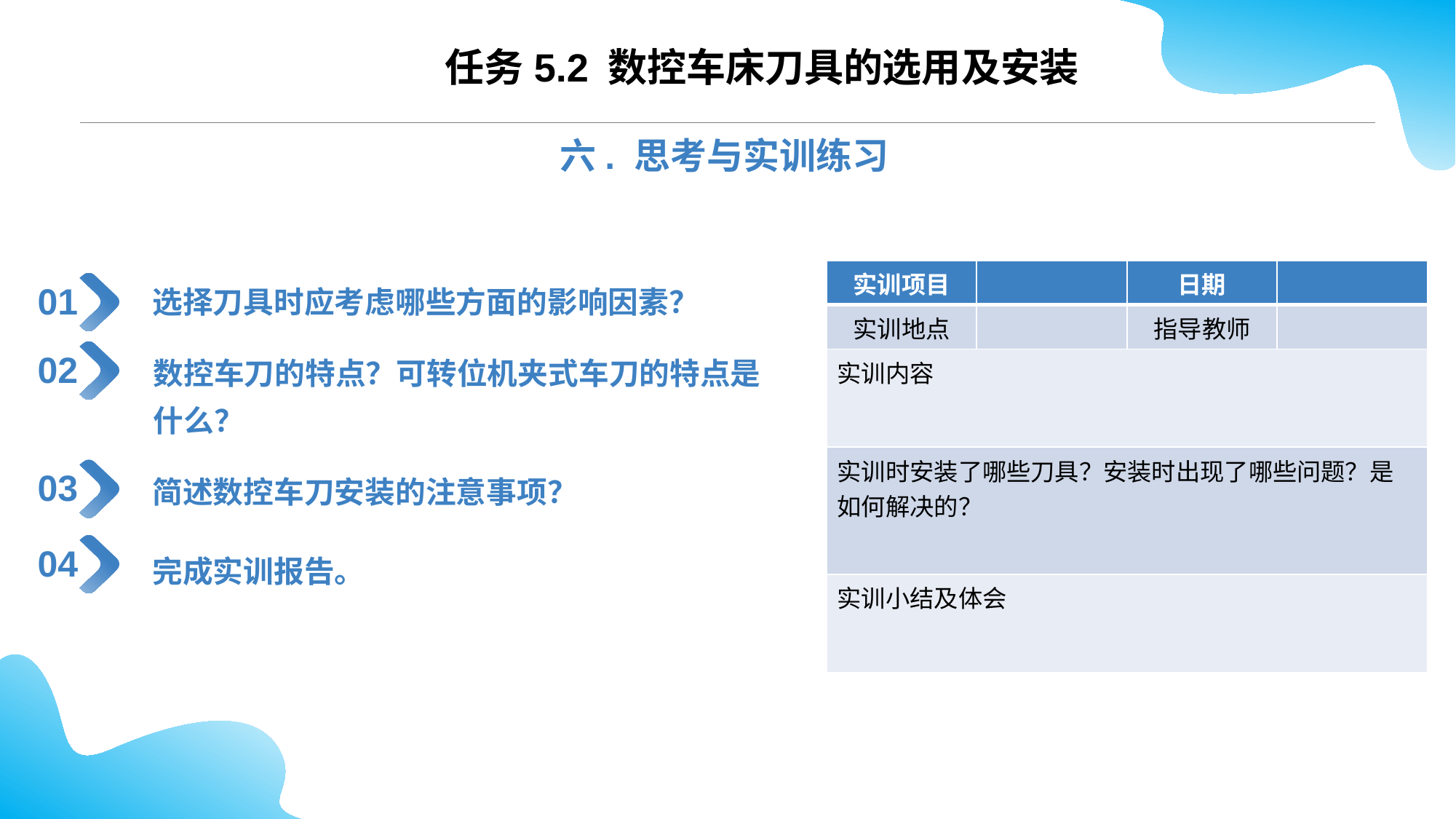

任务5.2 数控车床刀具的选用及安装
六. 思考与实训练习
选择刀具时应考虑哪些方面的影响因素？
| 实训项目 |  | 日期 |  |
| --- | --- | --- | --- |
| 实训地点 |  | 指导教师 |  |
| 实训内容 |  |  |  |
| 实训时安装了哪些刀具？安装时出现了哪些问题？是如何解决的？ |  |  |  |
| 实训小结及体会 |  |  |  |
01

02

数控车刀的特点？可转位机夹式车刀的特点是什么？
简述数控车刀安装的注意事项？
03

完成实训报告。
04